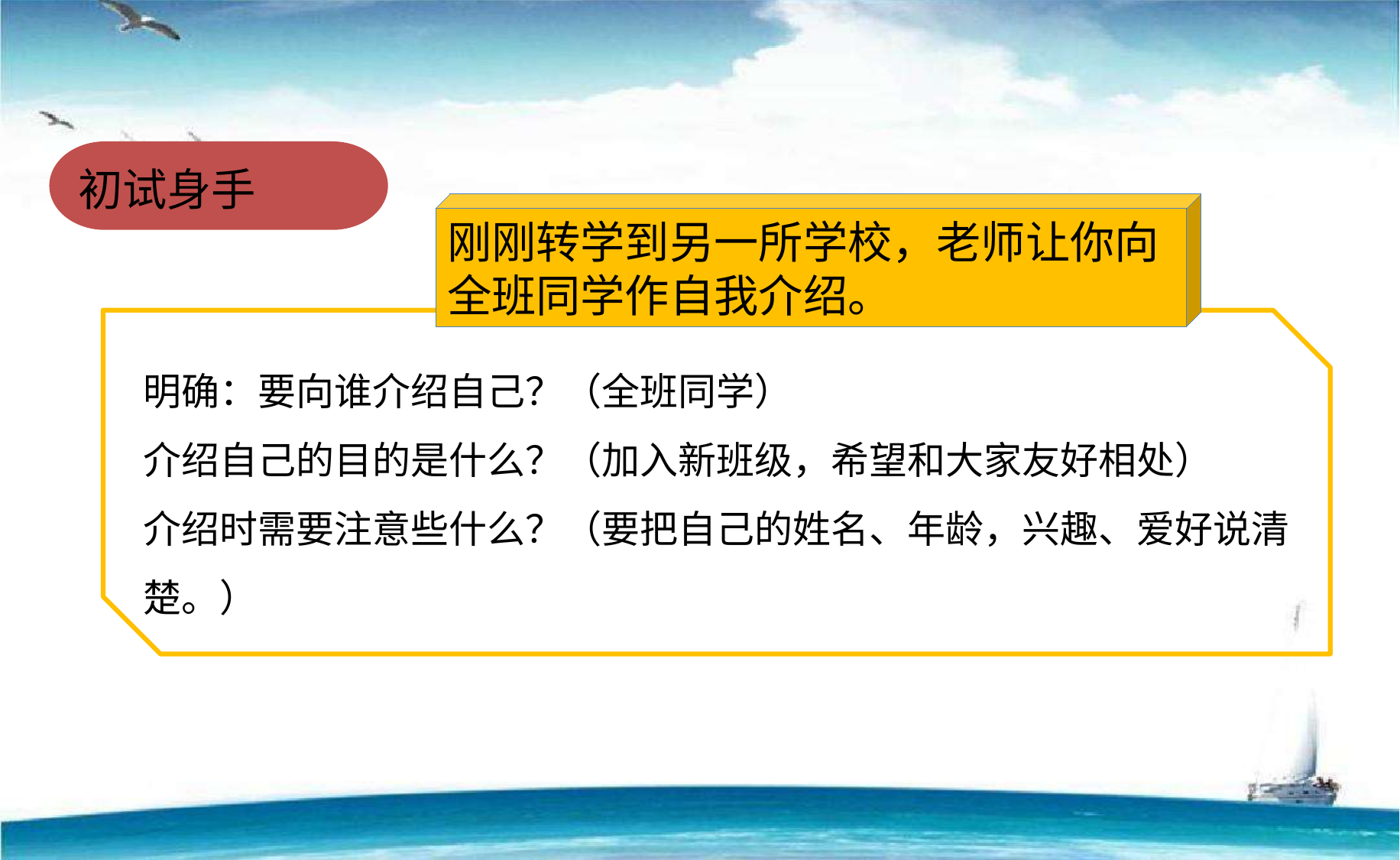

初试身手
刚刚转学到另一所学校，老师让你向全班同学作自我介绍。
明确：要向谁介绍自己？（全班同学）
介绍自己的目的是什么？（加入新班级，希望和大家友好相处）
介绍时需要注意些什么？（要把自己的姓名、年龄，兴趣、爱好说清楚。）